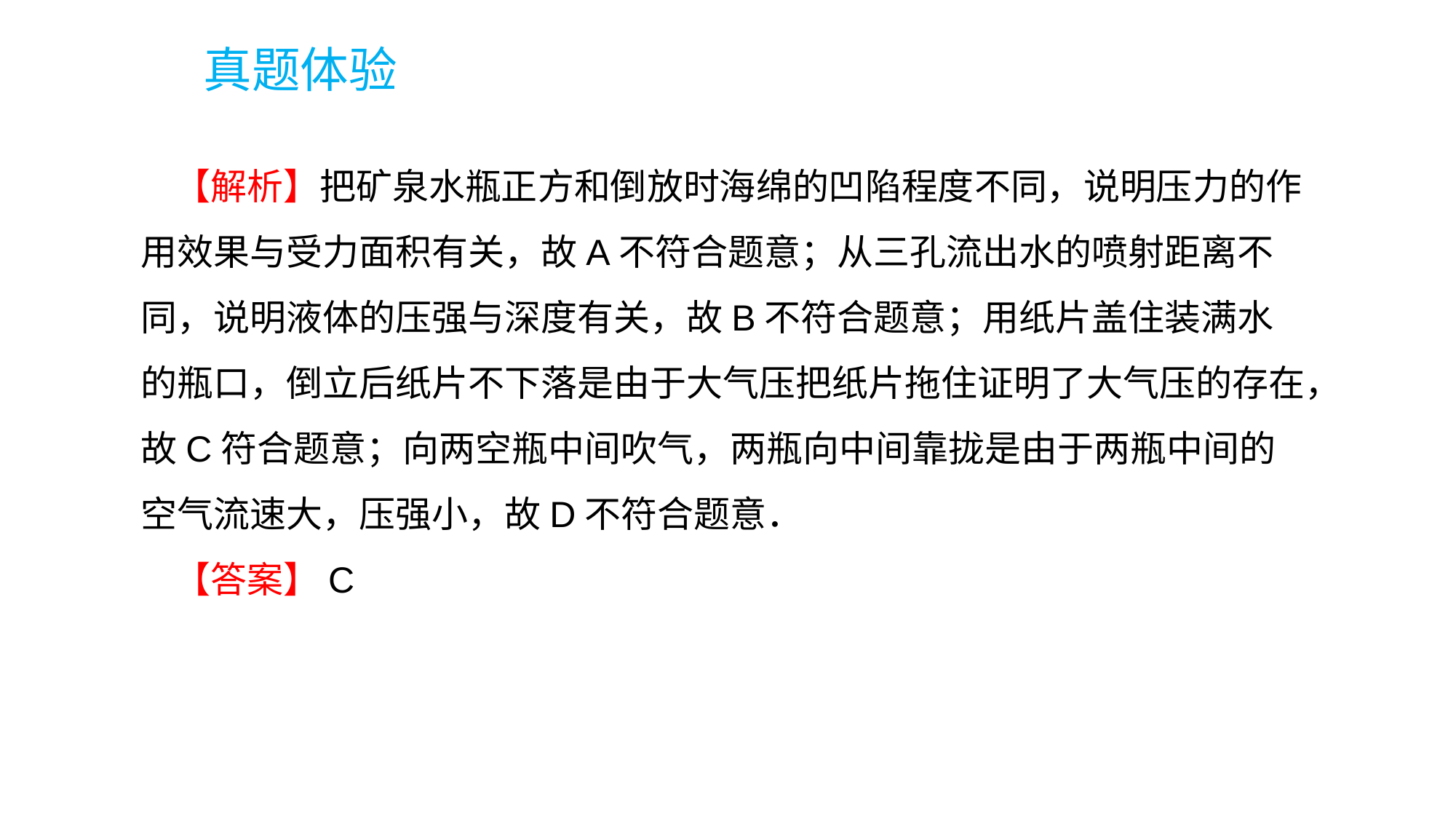

真题体验
   【解析】把矿泉水瓶正方和倒放时海绵的凹陷程度不同，说明压力的作用效果与受力面积有关，故A不符合题意；从三孔流出水的喷射距离不同，说明液体的压强与深度有关，故B不符合题意；用纸片盖住装满水的瓶口，倒立后纸片不下落是由于大气压把纸片拖住证明了大气压的存在，故C符合题意；向两空瓶中间吹气，两瓶向中间靠拢是由于两瓶中间的空气流速大，压强小，故D不符合题意．
   【答案】C